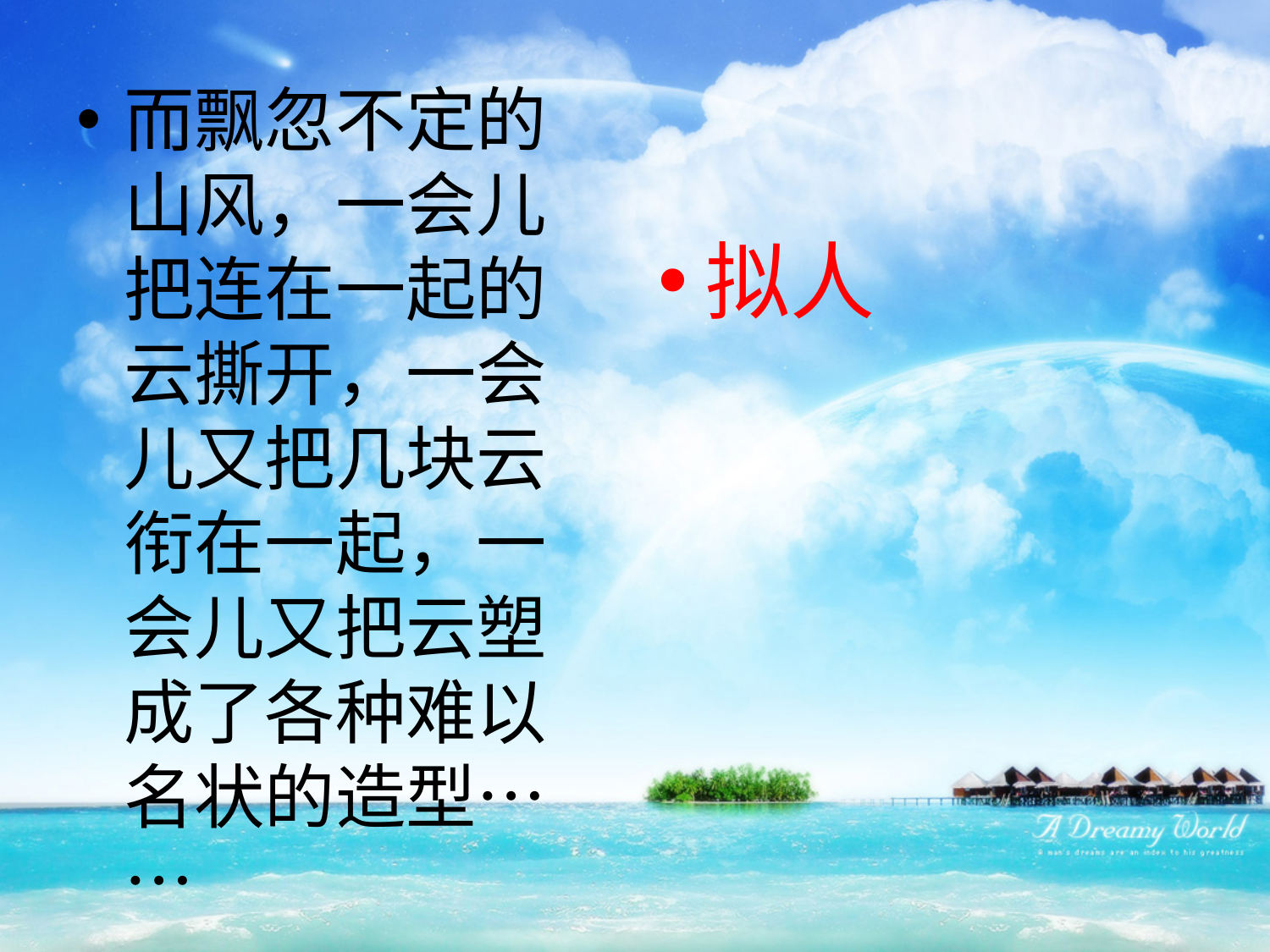

#
而飘忽不定的山风，一会儿把连在一起的云撕开，一会儿又把几块云衔在一起，一会儿又把云塑成了各种难以名状的造型……
拟人